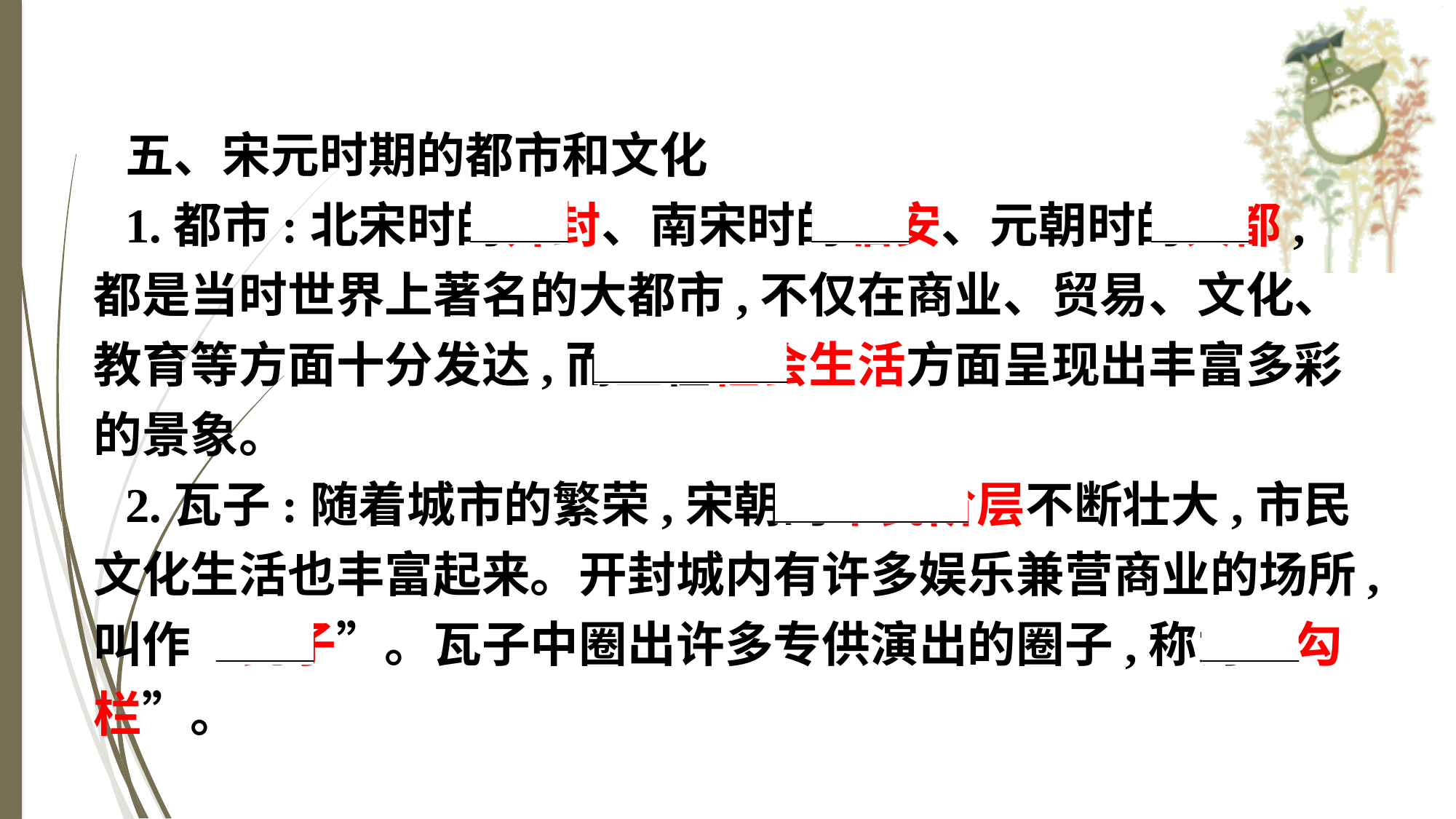

五、宋元时期的都市和文化
1.都市:北宋时的开封、南宋时的临安、元朝时的大都,都是当时世界上著名的大都市,不仅在商业、贸易、文化、教育等方面十分发达,而且在社会生活方面呈现出丰富多彩的景象。
2.瓦子:随着城市的繁荣,宋朝的市民阶层不断壮大,市民文化生活也丰富起来。开封城内有许多娱乐兼营商业的场所,叫作“瓦子”。瓦子中圈出许多专供演出的圈子,称为“勾栏”。